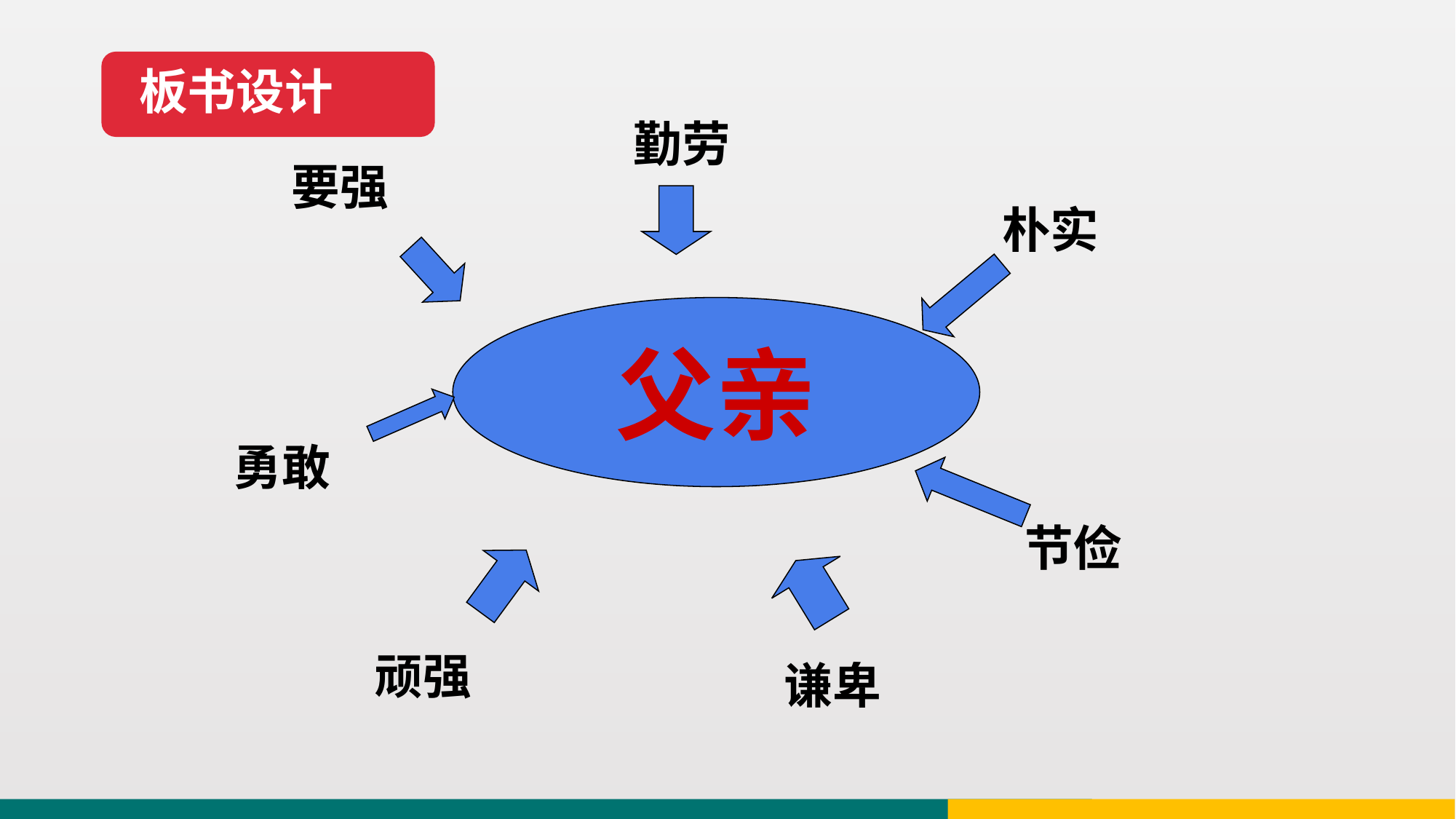

板书设计
勤劳
要强

朴实

父亲

勇敢

节俭

顽强
谦卑